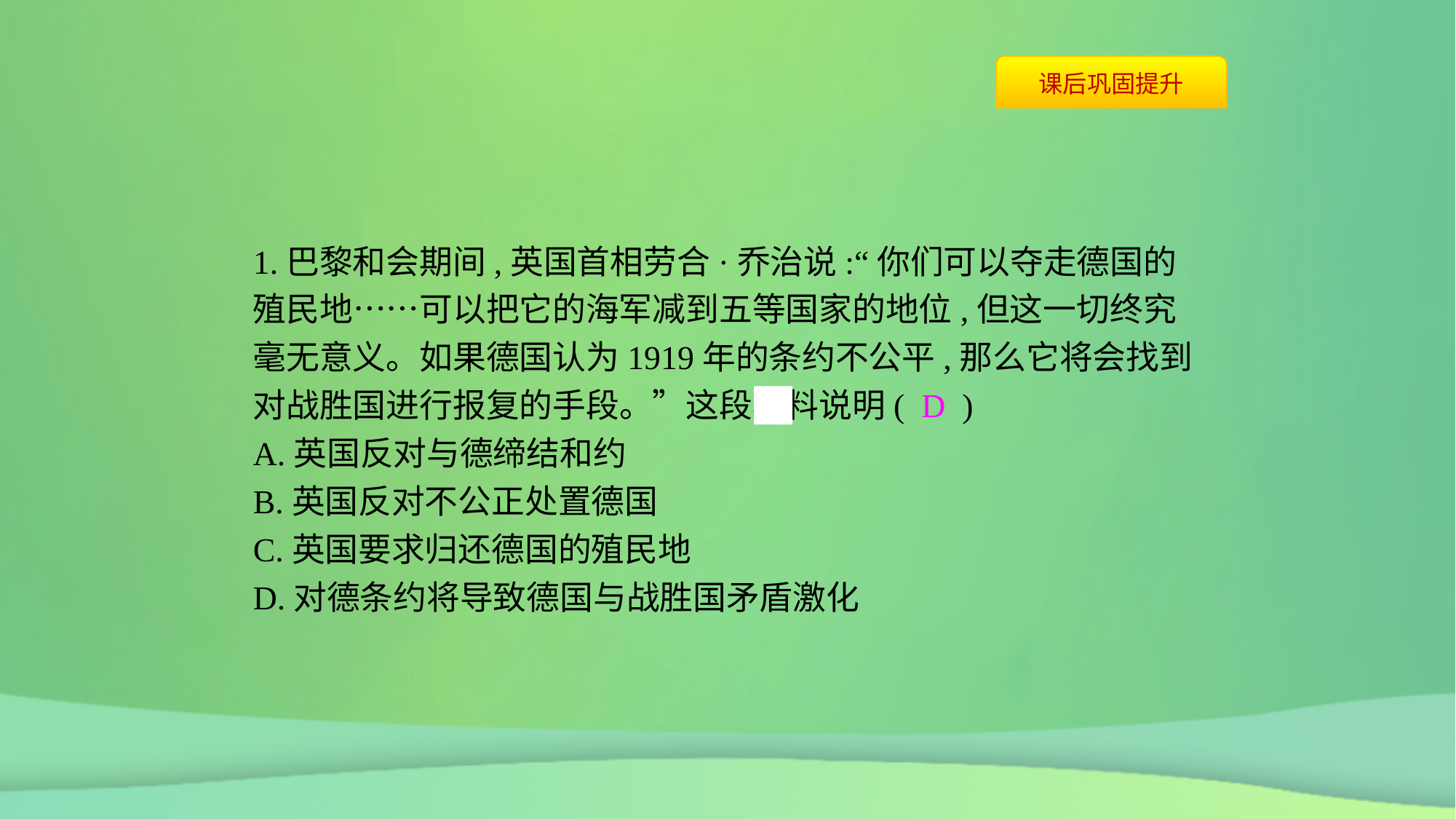

1.巴黎和会期间,英国首相劳合·乔治说:“你们可以夺走德国的殖民地……可以把它的海军减到五等国家的地位,但这一切终究毫无意义。如果德国认为1919年的条约不公平,那么它将会找到对战胜国进行报复的手段。”这段材料说明(  D  )
A.英国反对与德缔结和约
B.英国反对不公正处置德国
C.英国要求归还德国的殖民地
D.对德条约将导致德国与战胜国矛盾激化